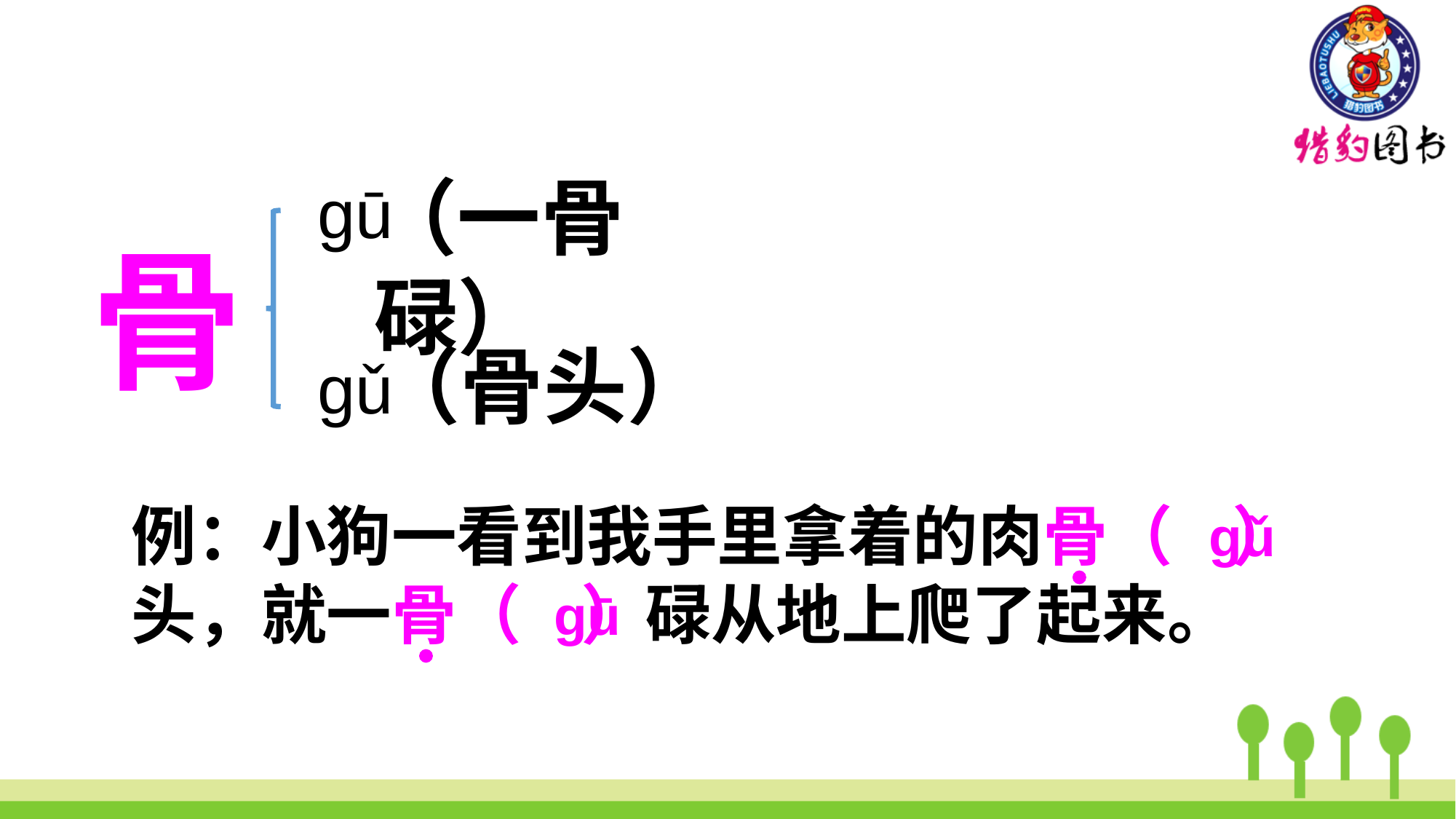

（一骨碌）
gū

骨
（骨头）
gǔ
gǔ
例：小狗一看到我手里拿着的肉骨（    ）头，就一骨（    ）碌从地上爬了起来。
gū